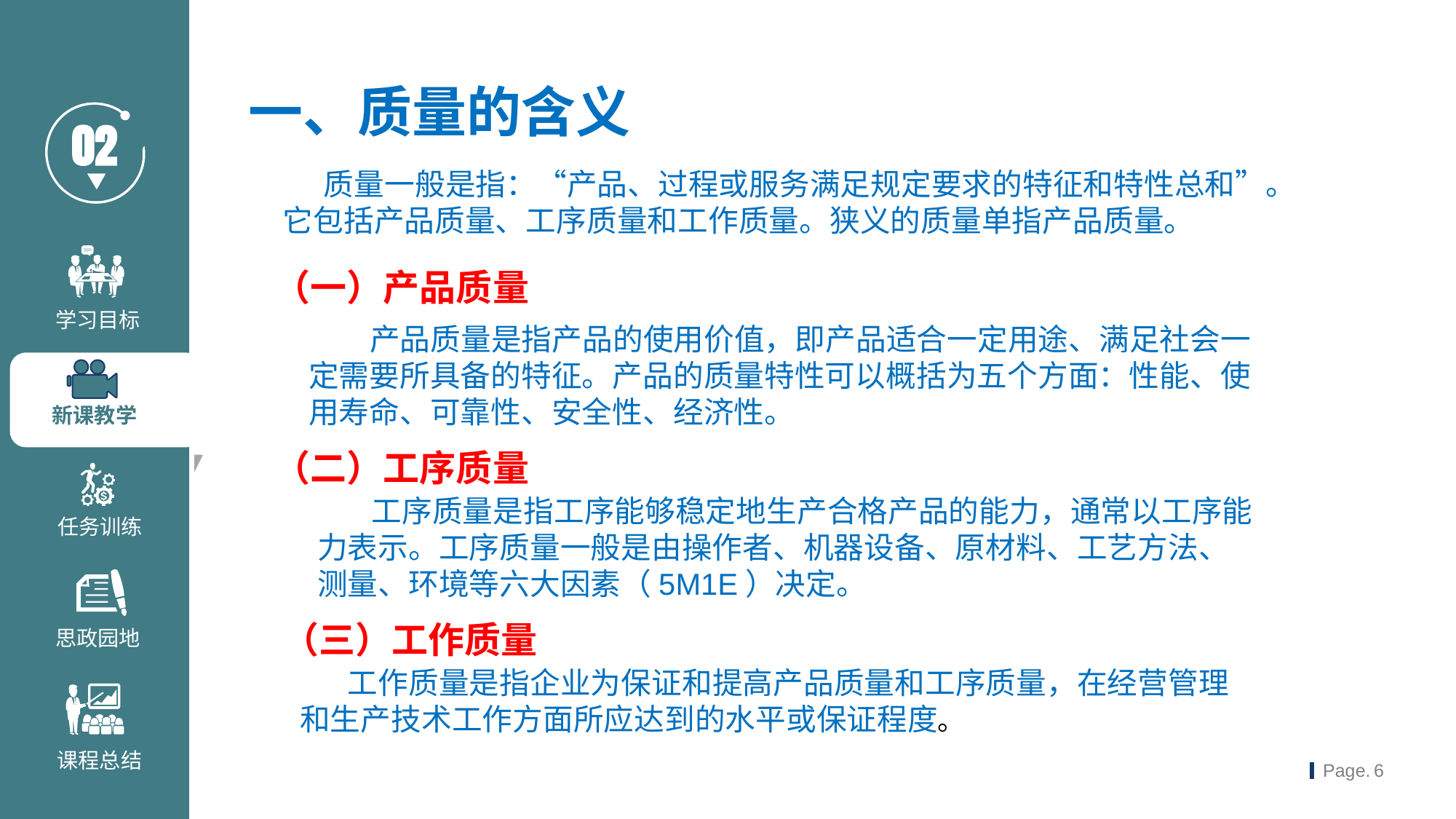

一、质量的含义
     质量一般是指：“产品、过程或服务满足规定要求的特征和特性总和”。它包括产品质量、工序质量和工作质量。狭义的质量单指产品质量。
（一）产品质量
        产品质量是指产品的使用价值，即产品适合一定用途、满足社会一定需要所具备的特征。产品的质量特性可以概括为五个方面：性能、使用寿命、可靠性、安全性、经济性。
（二）工序质量
       工序质量是指工序能够稳定地生产合格产品的能力，通常以工序能力表示。工序质量一般是由操作者、机器设备、原材料、工艺方法、测量、环境等六大因素（5M1E）决定。
（三）工作质量
      工作质量是指企业为保证和提高产品质量和工序质量，在经营管理和生产技术工作方面所应达到的水平或保证程度。